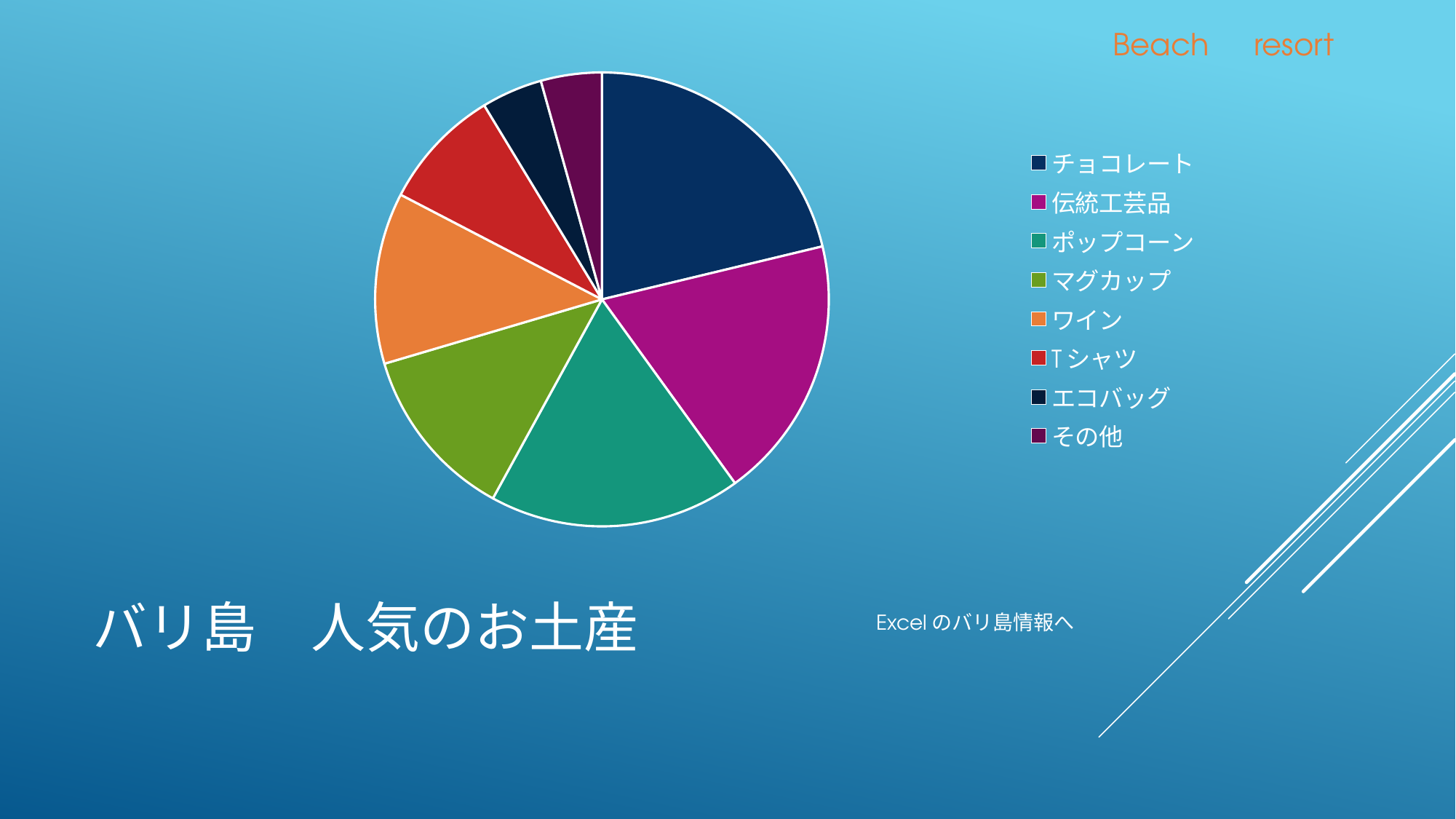

### Chart

| Category |  |
|---|---|
| チョコレート | 181.0 |
| 伝統工芸品 | 160.0 |
| ポップコーン | 153.0 |
| マグカップ | 106.0 |
| ワイン | 104.0 |
| Tシャツ | 74.0 |
| エコバッグ | 37.0 |
| その他 | 37.0 |
# バリ島　人気のお土産
Excelのバリ島情報へ